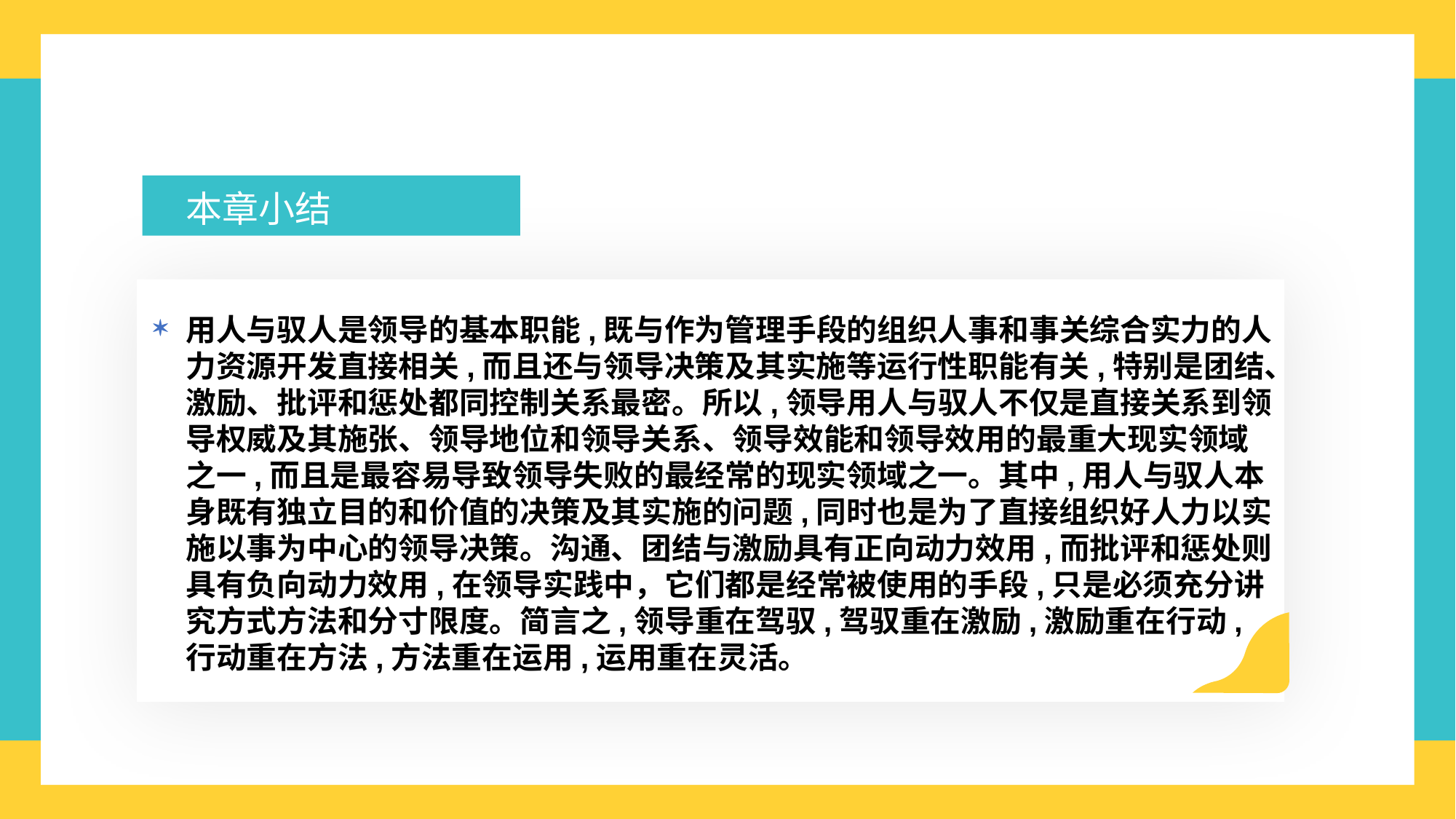

本章小结

用人与驭人是领导的基本职能,既与作为管理手段的组织人事和事关综合实力的人力资源开发直接相关,而且还与领导决策及其实施等运行性职能有关,特别是团结、激励、批评和惩处都同控制关系最密。所以,领导用人与驭人不仅是直接关系到领导权威及其施张、领导地位和领导关系、领导效能和领导效用的最重大现实领域之一,而且是最容易导致领导失败的最经常的现实领域之一。其中,用人与驭人本身既有独立目的和价值的决策及其实施的问题,同时也是为了直接组织好人力以实施以事为中心的领导决策。沟通、团结与激励具有正向动力效用,而批评和惩处则具有负向动力效用,在领导实践中，它们都是经常被使用的手段,只是必须充分讲究方式方法和分寸限度。简言之,领导重在驾驭,驾驭重在激励,激励重在行动,行动重在方法,方法重在运用,运用重在灵活。